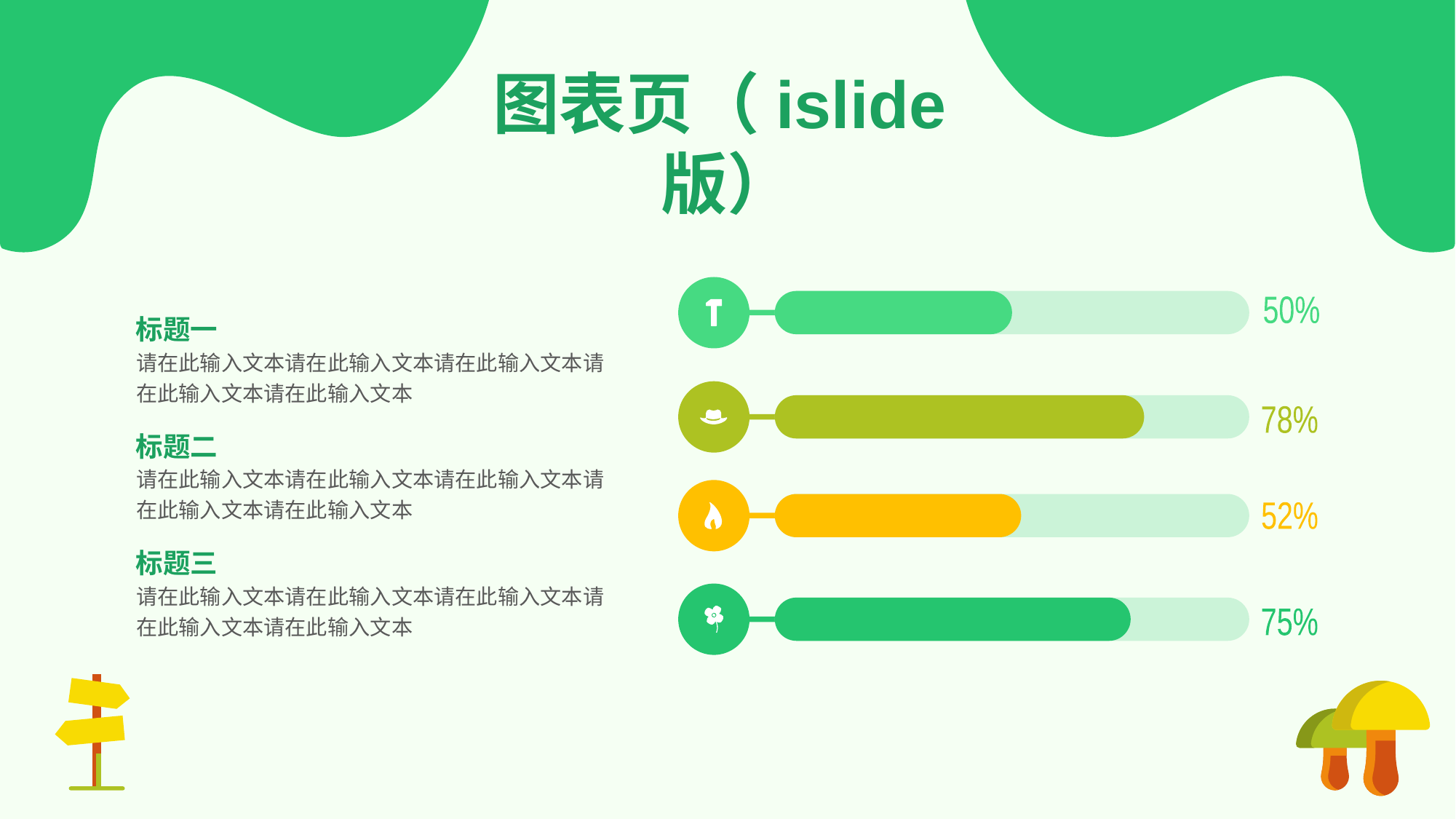

图表页（islide版）

50%

78%

52%

75%

标题一
请在此输入文本请在此输入文本请在此输入文本请在此输入文本请在此输入文本
标题二
请在此输入文本请在此输入文本请在此输入文本请在此输入文本请在此输入文本
标题三
请在此输入文本请在此输入文本请在此输入文本请在此输入文本请在此输入文本